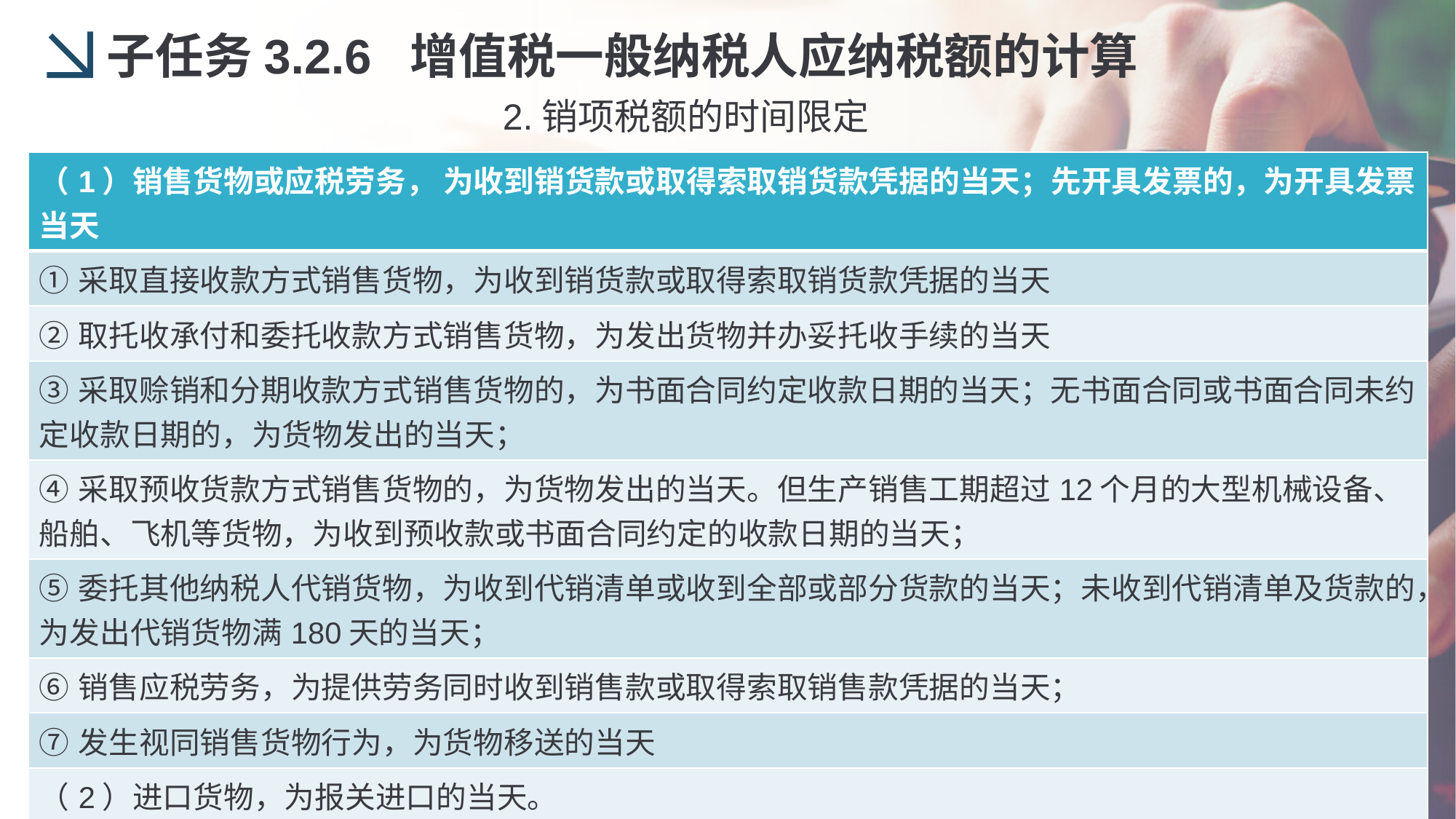

子任务3.2.6  增值税一般纳税人应纳税额的计算

2.销项税额的时间限定
| （1）销售货物或应税劳务， 为收到销货款或取得索取销货款凭据的当天；先开具发票的，为开具发票当天 |
| --- |
| ①采取直接收款方式销售货物，为收到销货款或取得索取销货款凭据的当天 |
| ②取托收承付和委托收款方式销售货物，为发出货物并办妥托收手续的当天 |
| ③采取赊销和分期收款方式销售货物的，为书面合同约定收款日期的当天；无书面合同或书面合同未约定收款日期的，为货物发出的当天； |
| ④采取预收货款方式销售货物的，为货物发出的当天。但生产销售工期超过12个月的大型机械设备、船舶、飞机等货物，为收到预收款或书面合同约定的收款日期的当天； |
| ⑤委托其他纳税人代销货物，为收到代销清单或收到全部或部分货款的当天；未收到代销清单及货款的，为发出代销货物满180天的当天； |
| ⑥销售应税劳务，为提供劳务同时收到销售款或取得索取销售款凭据的当天； |
| ⑦发生视同销售货物行为，为货物移送的当天 |
| （2）进口货物，为报关进口的当天。 |
| （3）增值税扣缴义务发生时间为纳税人增值税纳税义务发生的当天。 |